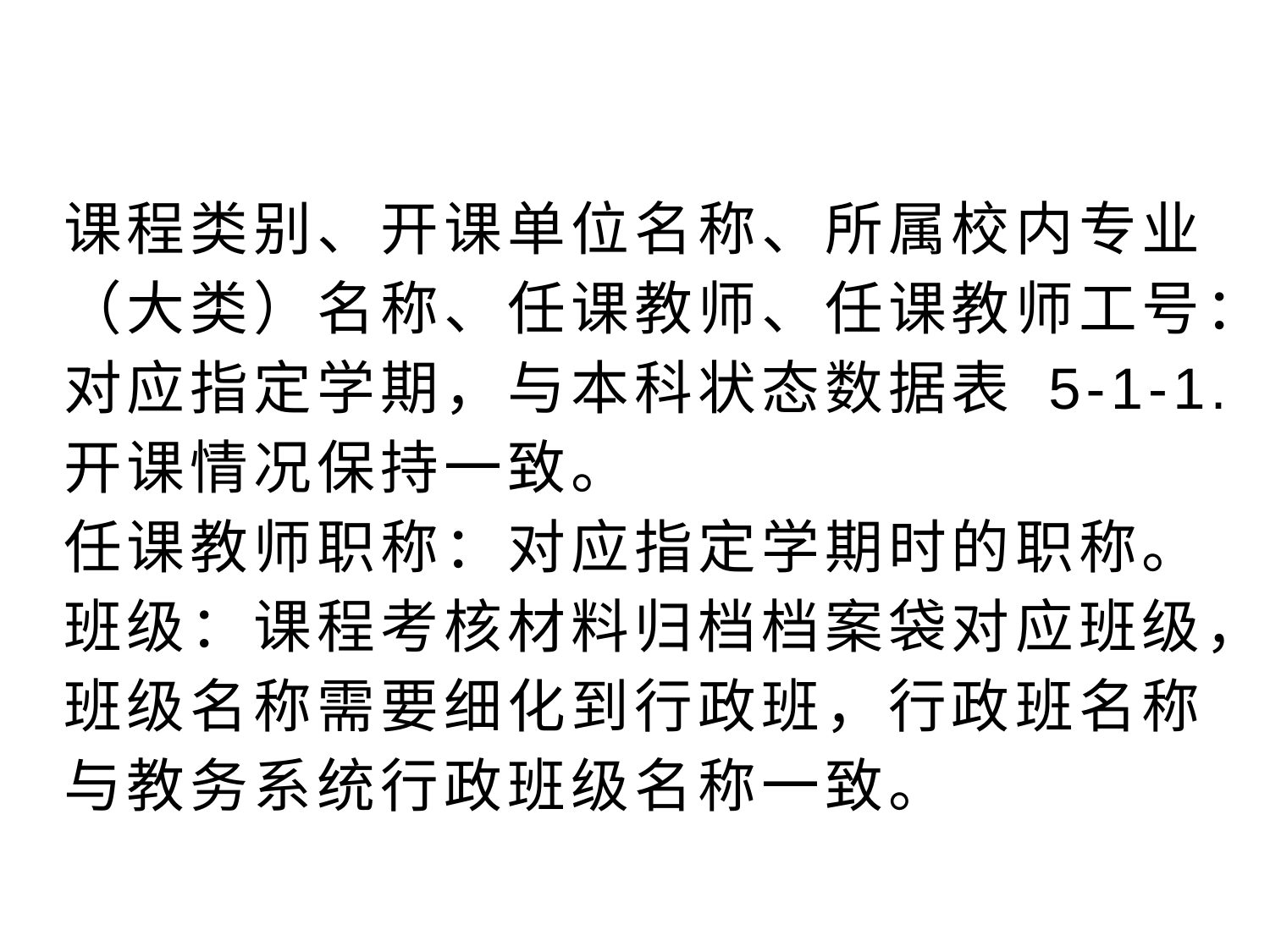

# 课程类别、开课单位名称、所属校内专业（大类）名称、任课教师、任课教师工号：对应指定学期，与本科状态数据表 5-1-1.开课情况保持一致。 任课教师职称：对应指定学期时的职称。 班级：课程考核材料归档档案袋对应班级，班级名称需要细化到行政班，行政班名称与教务系统行政班级名称一致。